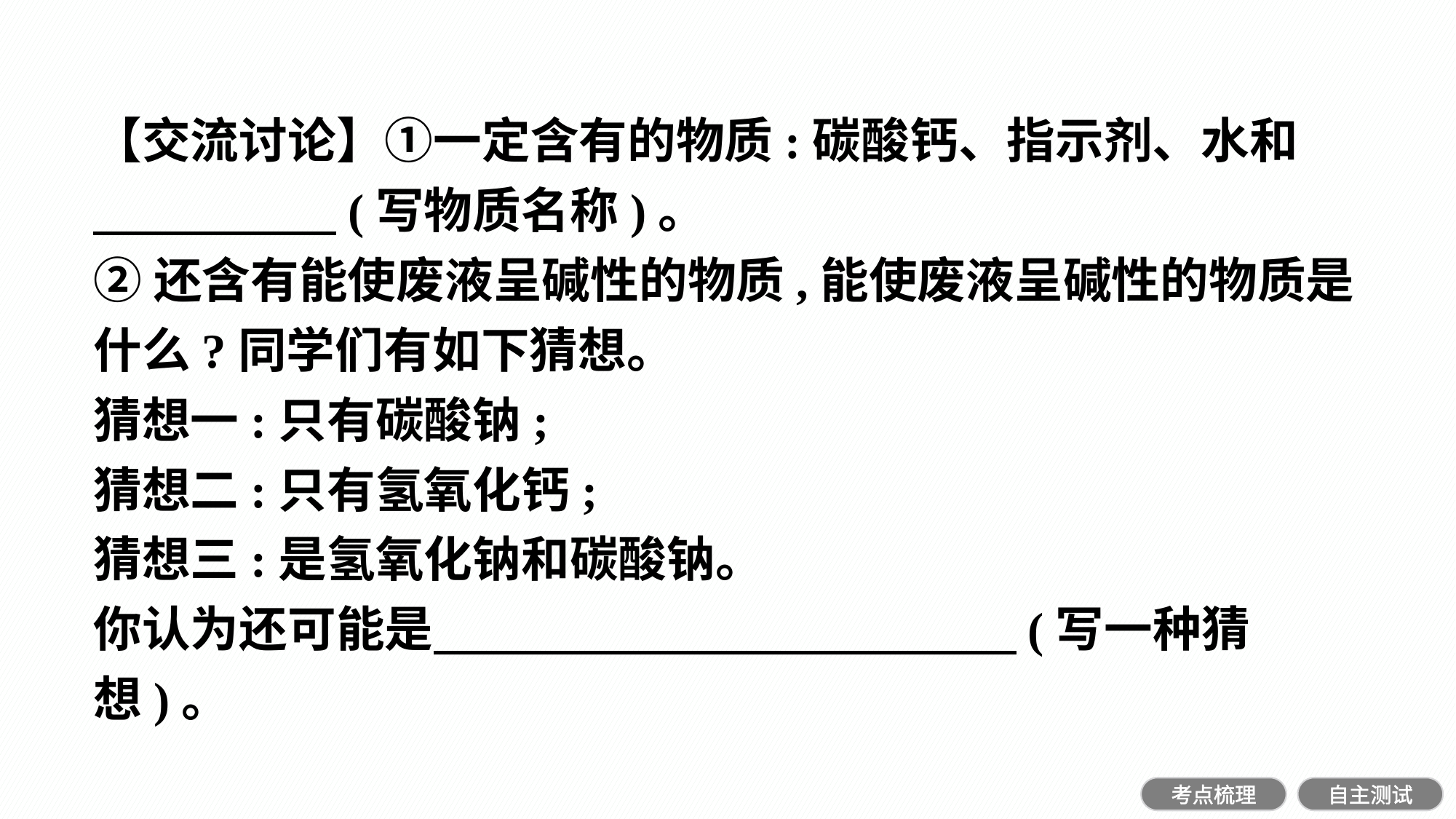

【交流讨论】①一定含有的物质:碳酸钙、指示剂、水和
　　　　　(写物质名称)。
②还含有能使废液呈碱性的物质,能使废液呈碱性的物质是什么?同学们有如下猜想。
猜想一:只有碳酸钠;
猜想二:只有氢氧化钙;
猜想三:是氢氧化钠和碳酸钠。
你认为还可能是　　　　　　　　　　　　(写一种猜想)。